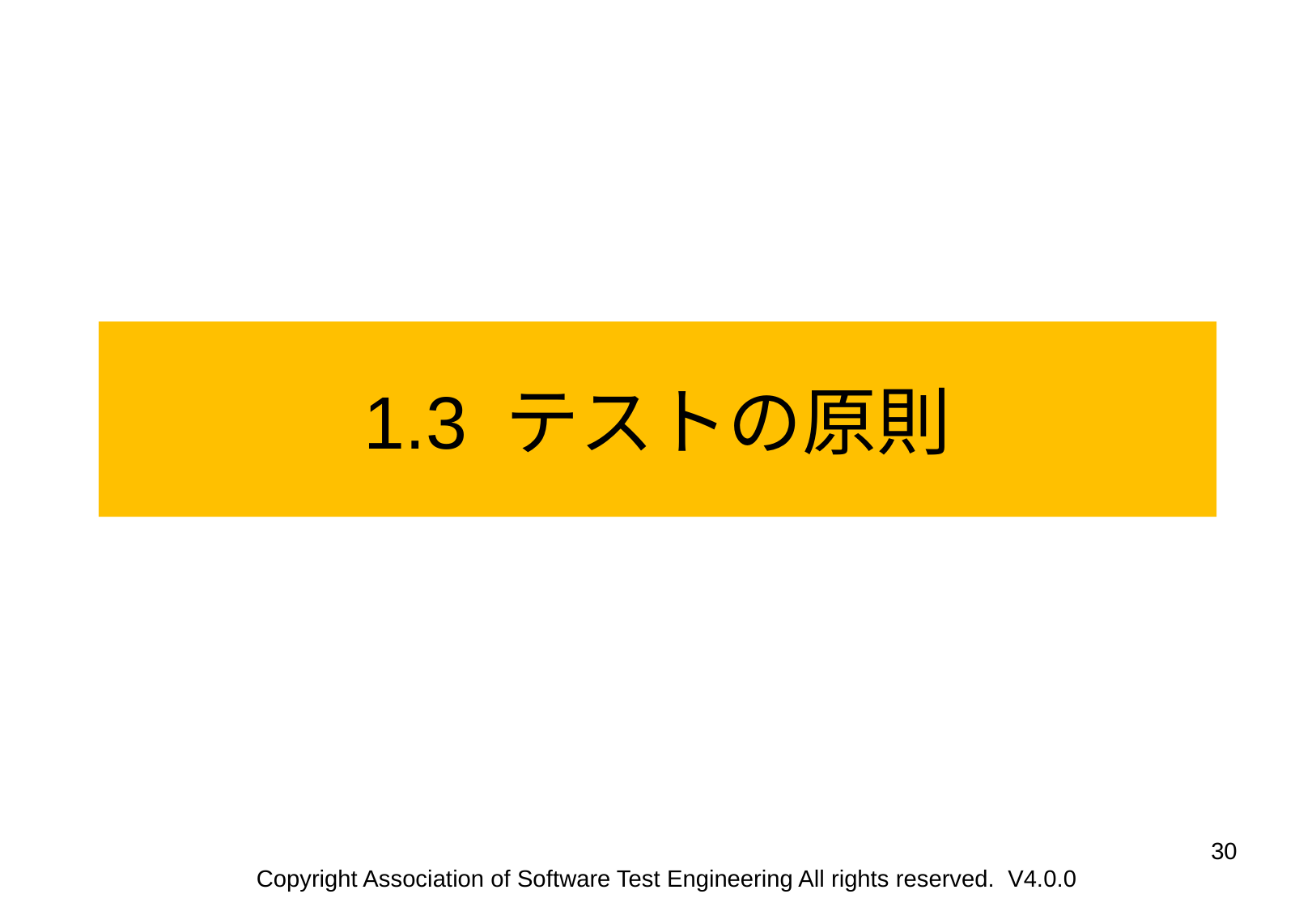

1.3 テストの原則
30
Copyright Association of Software Test Engineering All rights reserved.  V4.0.0